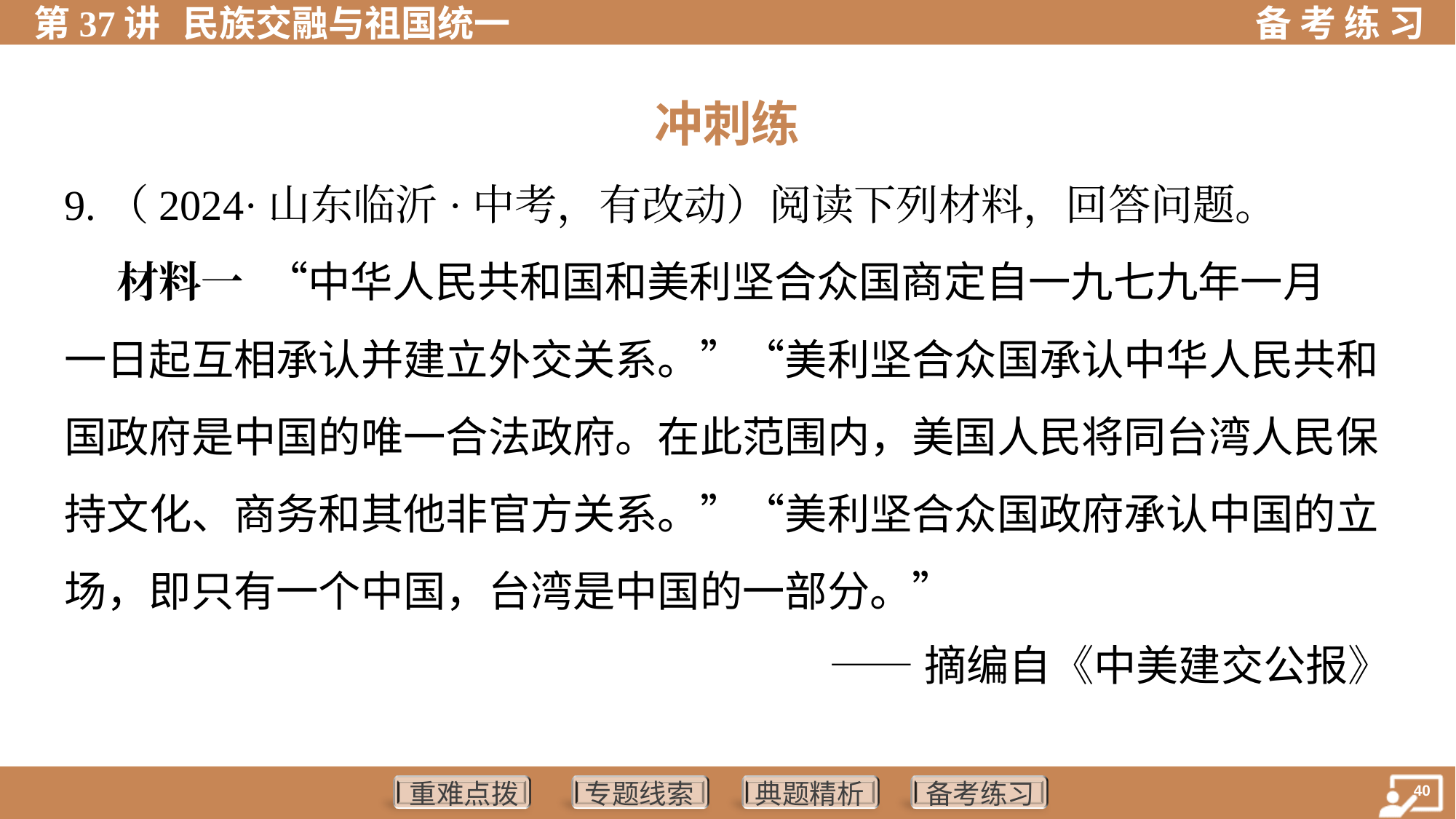

冲刺练
9.（2024·山东临沂·中考，有改动）阅读下列材料，回答问题。
    材料一  “中华人民共和国和美利坚合众国商定自一九七九年一月
一日起互相承认并建立外交关系。”“美利坚合众国承认中华人民共和
国政府是中国的唯一合法政府。在此范围内，美国人民将同台湾人民保
持文化、商务和其他非官方关系。”“美利坚合众国政府承认中国的立
场，即只有一个中国，台湾是中国的一部分。”
——摘编自《中美建交公报》